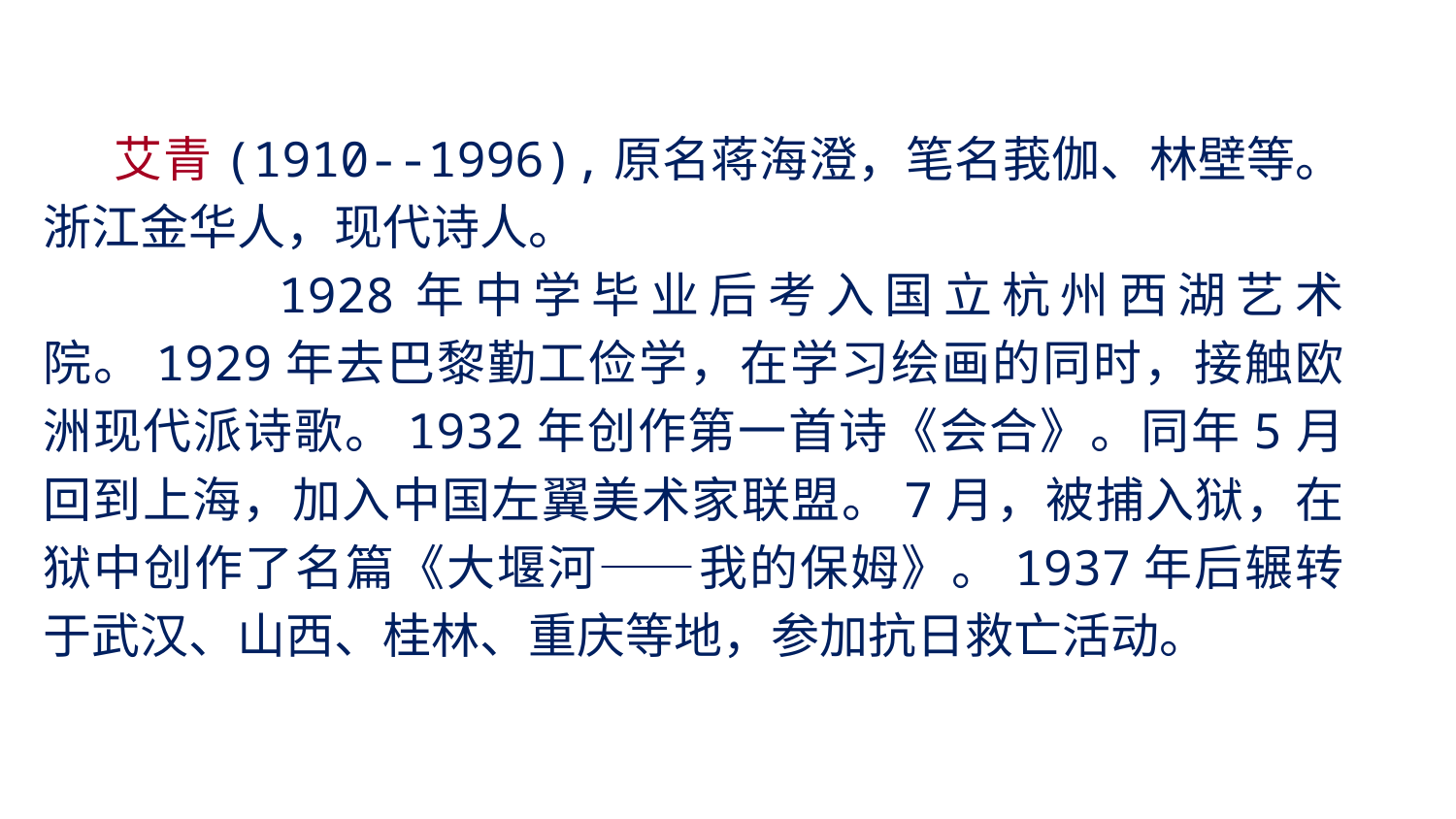

艾青(1910--1996),原名蒋海澄，笔名莪伽、林壁等。浙江金华人，现代诗人。
      1928年中学毕业后考入国立杭州西湖艺术院。1929年去巴黎勤工俭学，在学习绘画的同时，接触欧洲现代派诗歌。1932年创作第一首诗《会合》。同年5月回到上海，加入中国左翼美术家联盟。7月，被捕入狱，在狱中创作了名篇《大堰河——我的保姆》。1937年后辗转于武汉、山西、桂林、重庆等地，参加抗日救亡活动。